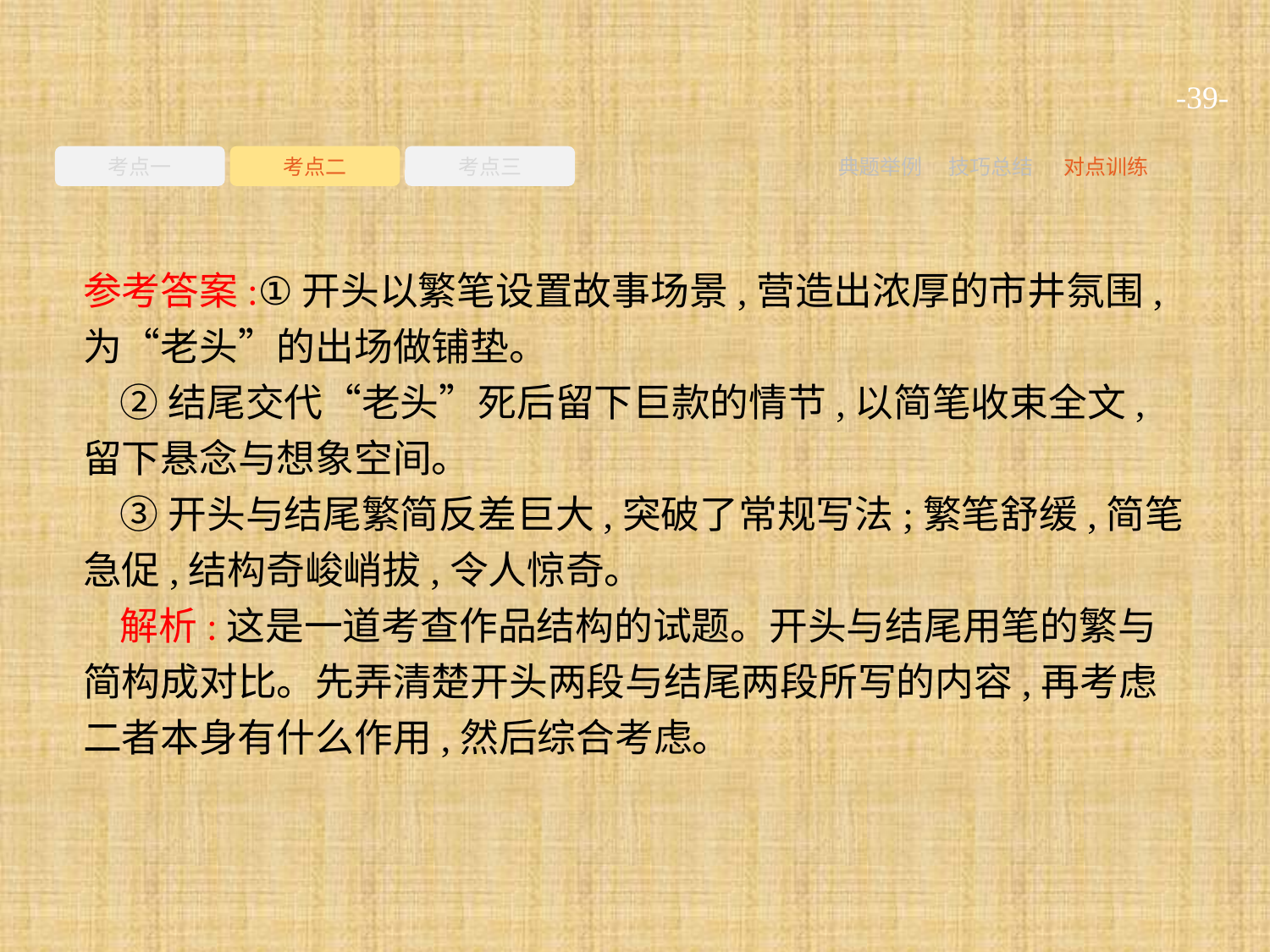

-39-
考点一
考点二
考点三
典题举例
技巧总结
对点训练
参考答案:①开头以繁笔设置故事场景,营造出浓厚的市井氛围,为“老头”的出场做铺垫。
②结尾交代“老头”死后留下巨款的情节,以简笔收束全文,留下悬念与想象空间。
③开头与结尾繁简反差巨大,突破了常规写法;繁笔舒缓,简笔急促,结构奇峻峭拔,令人惊奇。
解析:这是一道考查作品结构的试题。开头与结尾用笔的繁与简构成对比。先弄清楚开头两段与结尾两段所写的内容,再考虑二者本身有什么作用,然后综合考虑。